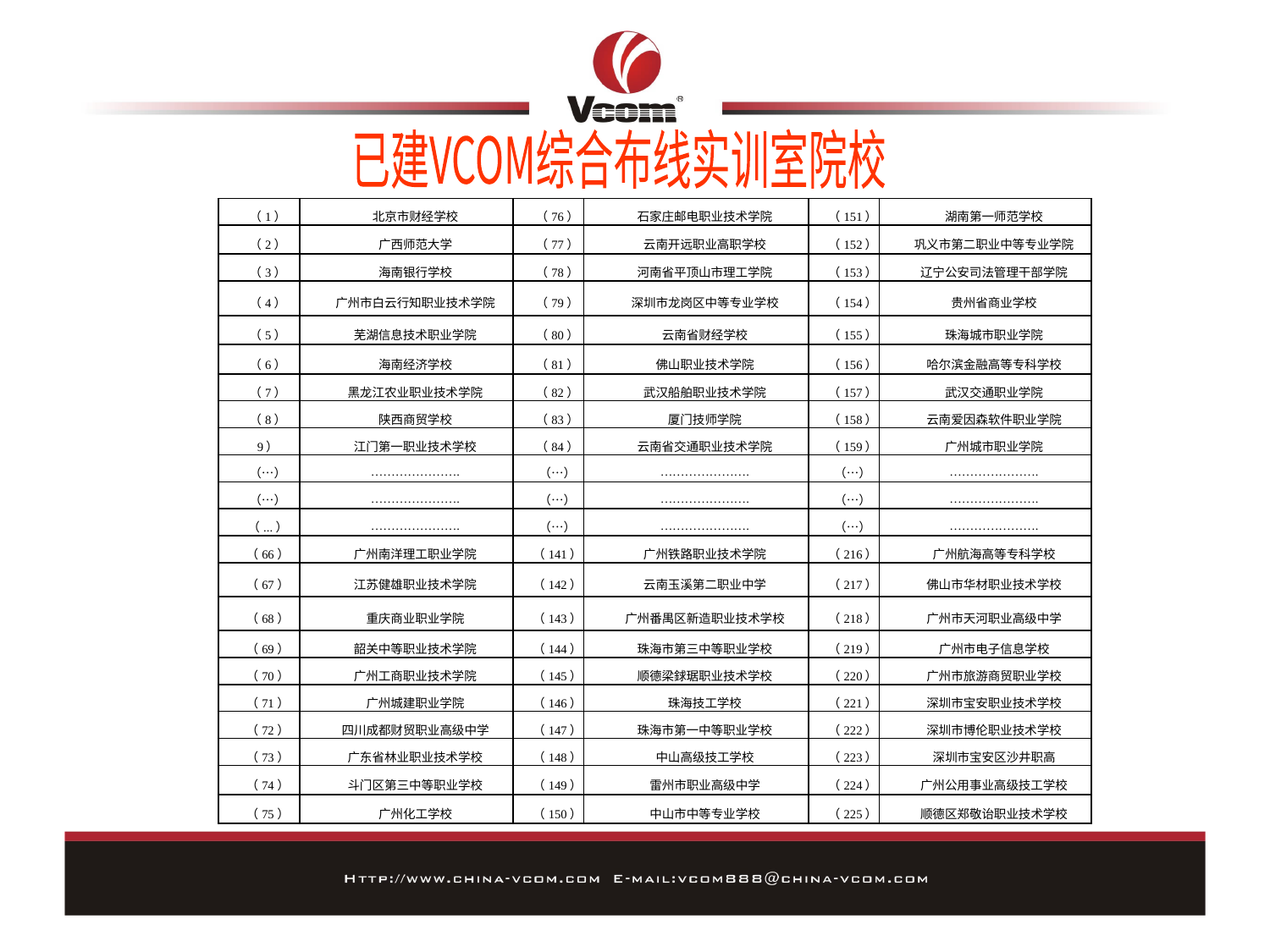

五、建设案例
已建VCOM综合布线实训室院校
| （1） | 北京市财经学校 | （76） | 石家庄邮电职业技术学院 | （151） | 湖南第一师范学校 |
| --- | --- | --- | --- | --- | --- |
| （2） | 广西师范大学 | （77） | 云南开远职业高职学校 | （152） | 巩义市第二职业中等专业学院 |
| （3） | 海南银行学校 | （78） | 河南省平顶山市理工学院 | （153） | 辽宁公安司法管理干部学院 |
| （4） | 广州市白云行知职业技术学院 | （79） | 深圳市龙岗区中等专业学校 | （154） | 贵州省商业学校 |
| （5） | 芜湖信息技术职业学院 | （80） | 云南省财经学校 | （155） | 珠海城市职业学院 |
| （6） | 海南经济学校 | （81） | 佛山职业技术学院 | （156） | 哈尔滨金融高等专科学校 |
| （7） | 黑龙江农业职业技术学院 | （82） | 武汉船舶职业技术学院 | （157） | 武汉交通职业学院 |
| （8） | 陕西商贸学校 | （83） | 厦门技师学院 | （158） | 云南爱因森软件职业学院 |
| 9） | 江门第一职业技术学校 | （84） | 云南省交通职业技术学院 | （159） | 广州城市职业学院 |
| （…） | …………………. | （…） | …………………. | （…） | …………………. |
| （…） | …………………. | （…） | …………………. | （…） | …………………. |
| （...） | …………………. | （…） | …………………. | （…） | …………………. |
| （66） | 广州南洋理工职业学院 | （141） | 广州铁路职业技术学院 | （216） | 广州航海高等专科学校 |
| （67） | 江苏健雄职业技术学院 | （142） | 云南玉溪第二职业中学 | （217） | 佛山市华材职业技术学校 |
| （68） | 重庆商业职业学院 | （143） | 广州番禺区新造职业技术学校 | （218） | 广州市天河职业高级中学 |
| （69） | 韶关中等职业技术学院 | （144） | 珠海市第三中等职业学校 | （219） | 广州市电子信息学校 |
| （70） | 广州工商职业技术学院 | （145） | 顺德梁銶琚职业技术学校 | （220） | 广州市旅游商贸职业学校 |
| （71） | 广州城建职业学院 | （146） | 珠海技工学校 | （221） | 深圳市宝安职业技术学校 |
| （72） | 四川成都财贸职业高级中学 | （147） | 珠海市第一中等职业学校 | （222） | 深圳市博伦职业技术学校 |
| （73） | 广东省林业职业技术学校 | （148） | 中山高级技工学校 | （223） | 深圳市宝安区沙井职高 |
| （74） | 斗门区第三中等职业学校 | （149） | 雷州市职业高级中学 | （224） | 广州公用事业高级技工学校 |
| （75） | 广州化工学校 | （150） | 中山市中等专业学校 | （225） | 顺德区郑敬诒职业技术学校 |